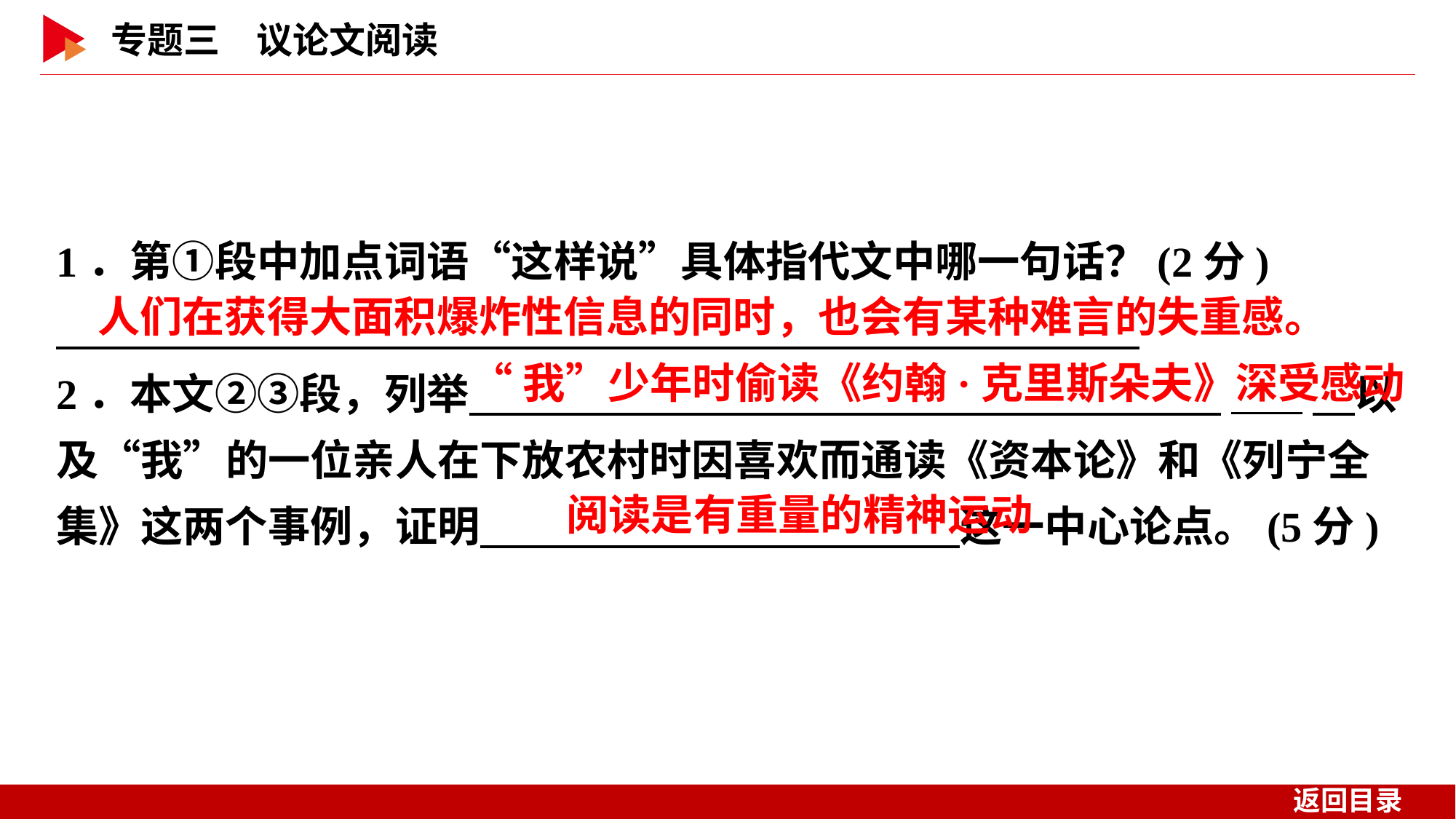

1．第①段中加点词语“这样说”具体指代文中哪一句话？(2分)
　                                                                                                            _
2．本文②③段，列举                                                                              _    　以及“我”的一位亲人在下放农村时因喜欢而通读《资本论》和《列宁全集》这两个事例，证明　                                         　这一中心论点。(5分)
人们在获得大面积爆炸性信息的同时，也会有某种难言的失重感。
“我”少年时偷读《约翰·克里斯朵夫》深受感动
阅读是有重量的精神运动